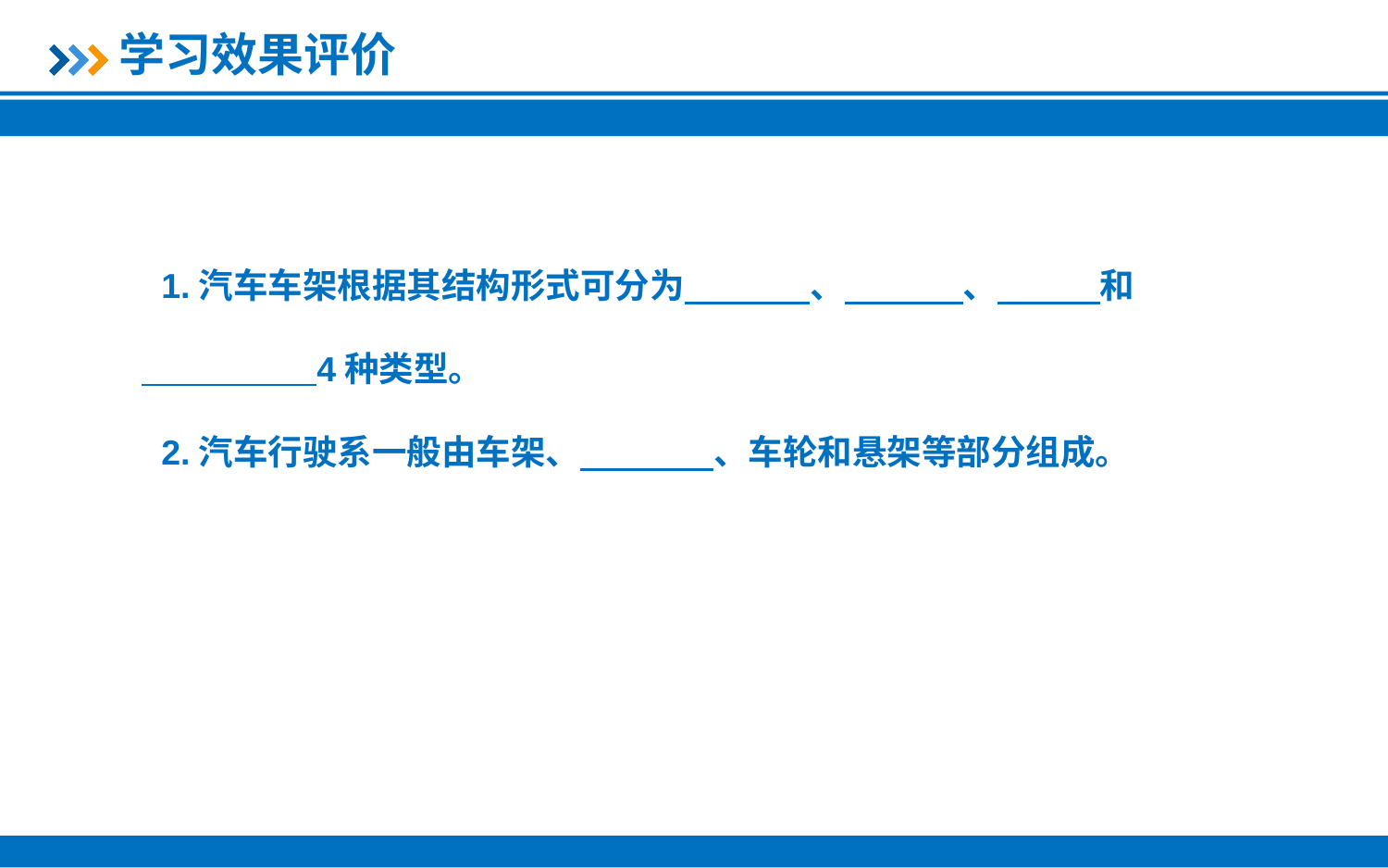

学习效果评价
  1.汽车车架根据其结构形式可分为                、               、             和
                  4种类型。
  2.汽车行驶系一般由车架、                 、车轮和悬架等部分组成。